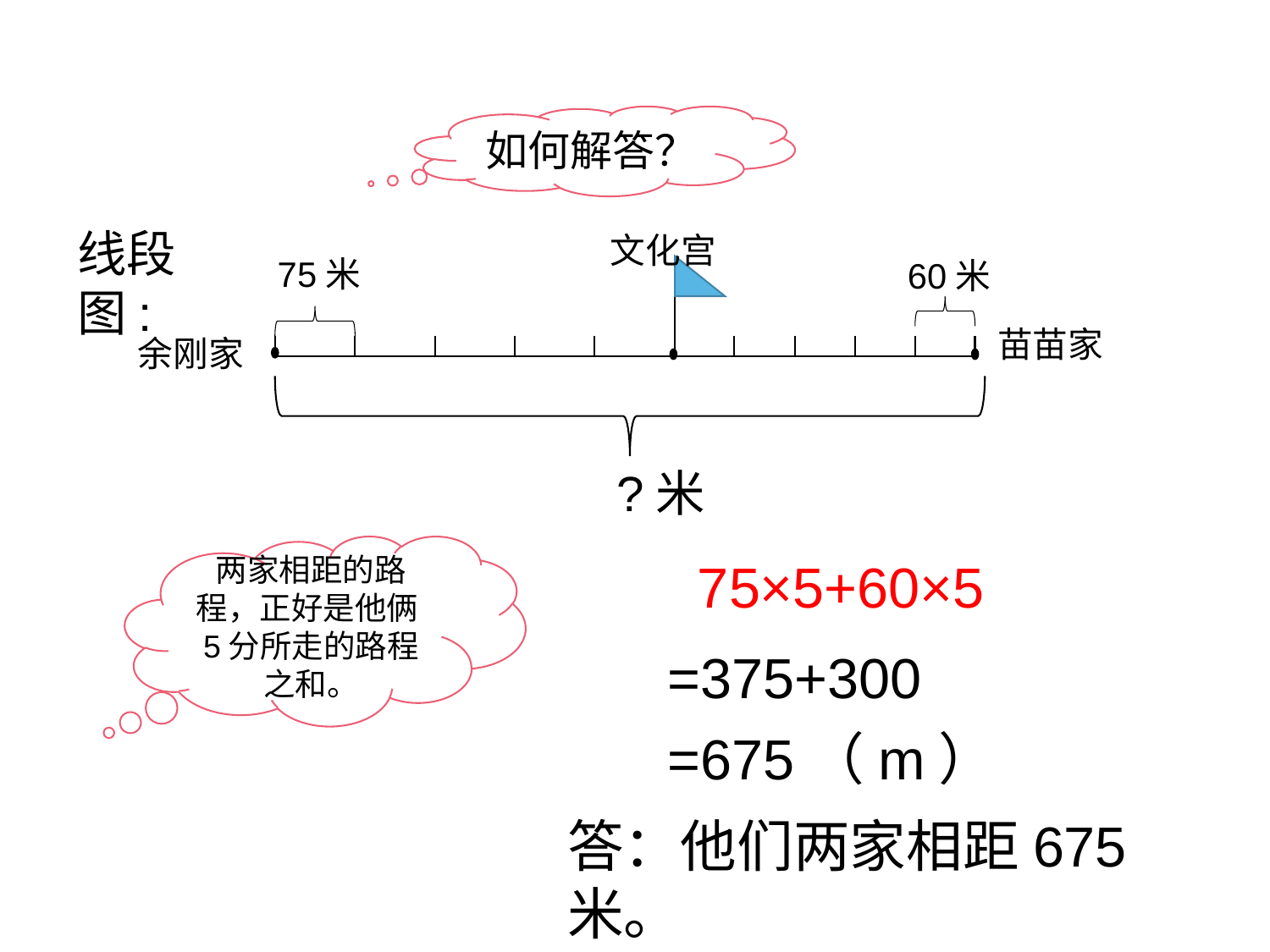

如何解答？
线段图:
文化宫
75米
60米

苗苗家
余刚家

  ?米

两家相距的路程，正好是他俩5分所走的路程之和。
75×5+60×5
=375+300
=675（m）
答：他们两家相距675米。